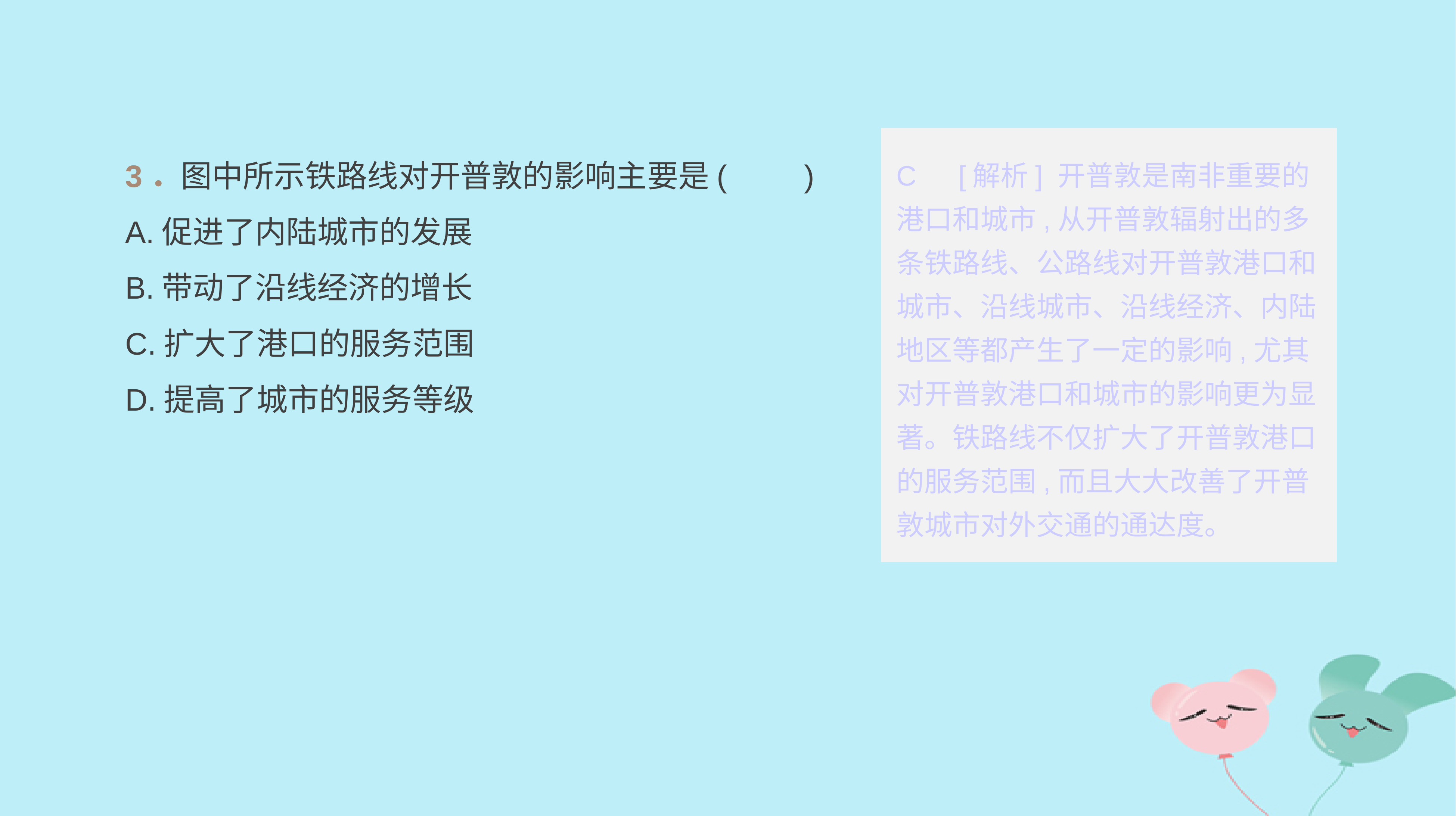

3．图中所示铁路线对开普敦的影响主要是(　　)
A.促进了内陆城市的发展
B.带动了沿线经济的增长
C.扩大了港口的服务范围
D.提高了城市的服务等级

C　[解析] 开普敦是南非重要的港口和城市,从开普敦辐射出的多条铁路线、公路线对开普敦港口和城市、沿线城市、沿线经济、内陆地区等都产生了一定的影响,尤其对开普敦港口和城市的影响更为显著。铁路线不仅扩大了开普敦港口的服务范围,而且大大改善了开普敦城市对外交通的通达度。